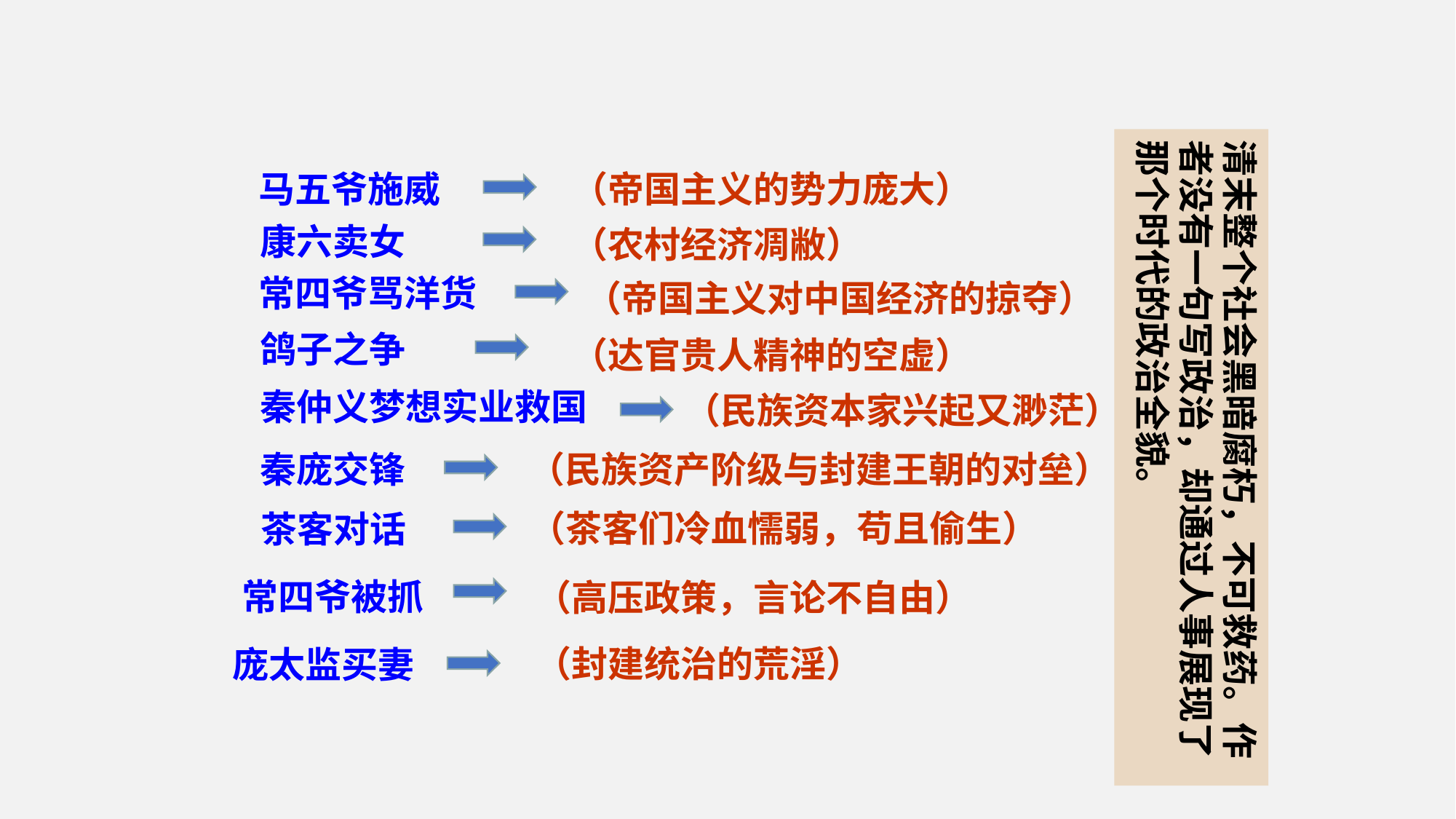

清末整个社会黑暗腐朽，不可救药。作者没有一句写政治，却通过人事展现了那个时代的政治全貌。
马五爷施威
（帝国主义的势力庞大）

康六卖女
（农村经济凋敝）

常四爷骂洋货
（帝国主义对中国经济的掠夺）

鸽子之争
（达官贵人精神的空虚）

秦仲义梦想实业救国
（民族资本家兴起又渺茫）

秦庞交锋
（民族资产阶级与封建王朝的对垒）

（茶客们冷血懦弱，苟且偷生）
茶客对话

常四爷被抓
（高压政策，言论不自由）

（封建统治的荒淫）
庞太监买妻